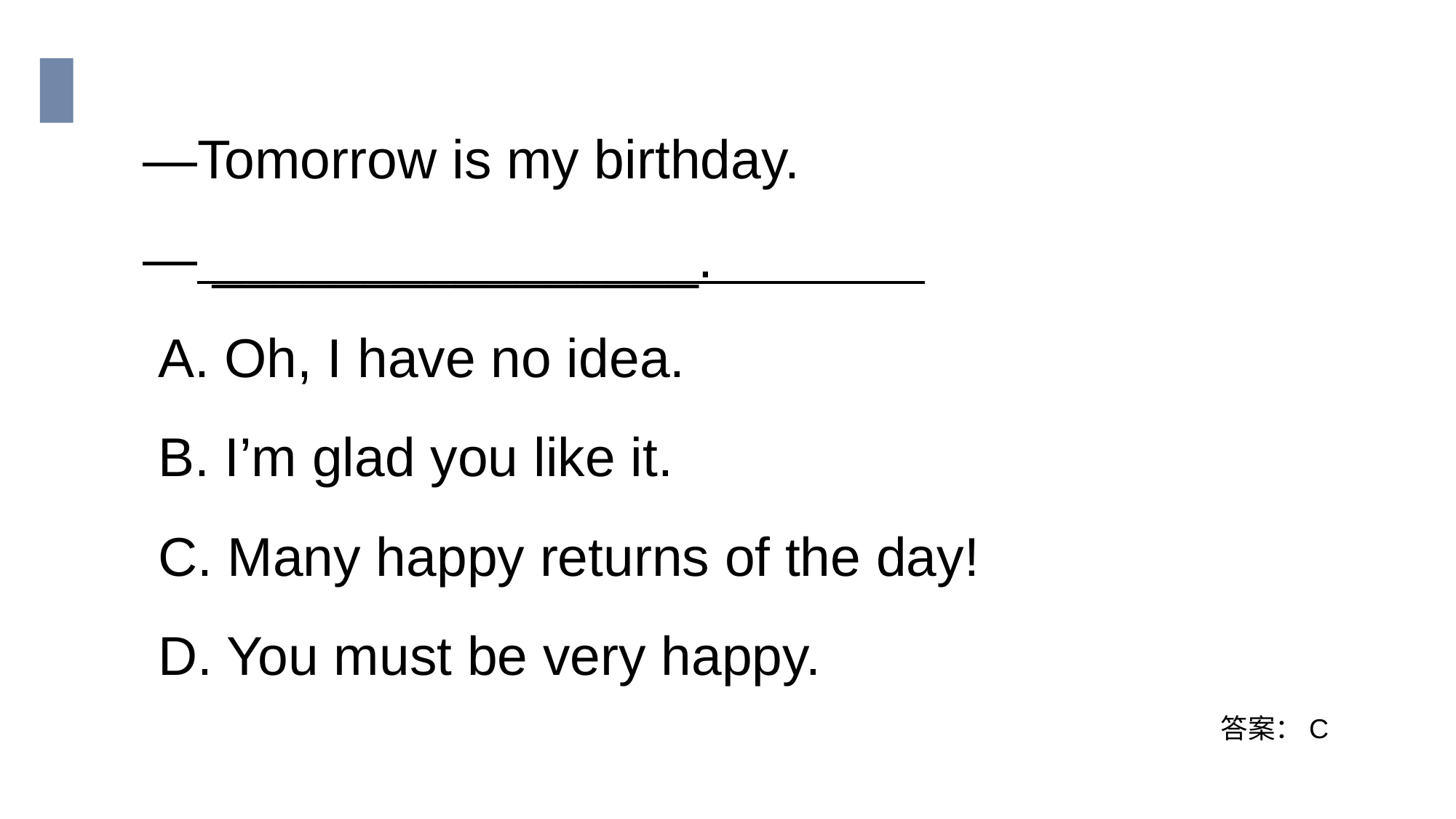

—Tomorrow is my birthday.
— ________________.
 A. Oh, I have no idea.
 B. I’m glad you like it.
 C. Many happy returns of the day!
 D. You must be very happy.
答案：C